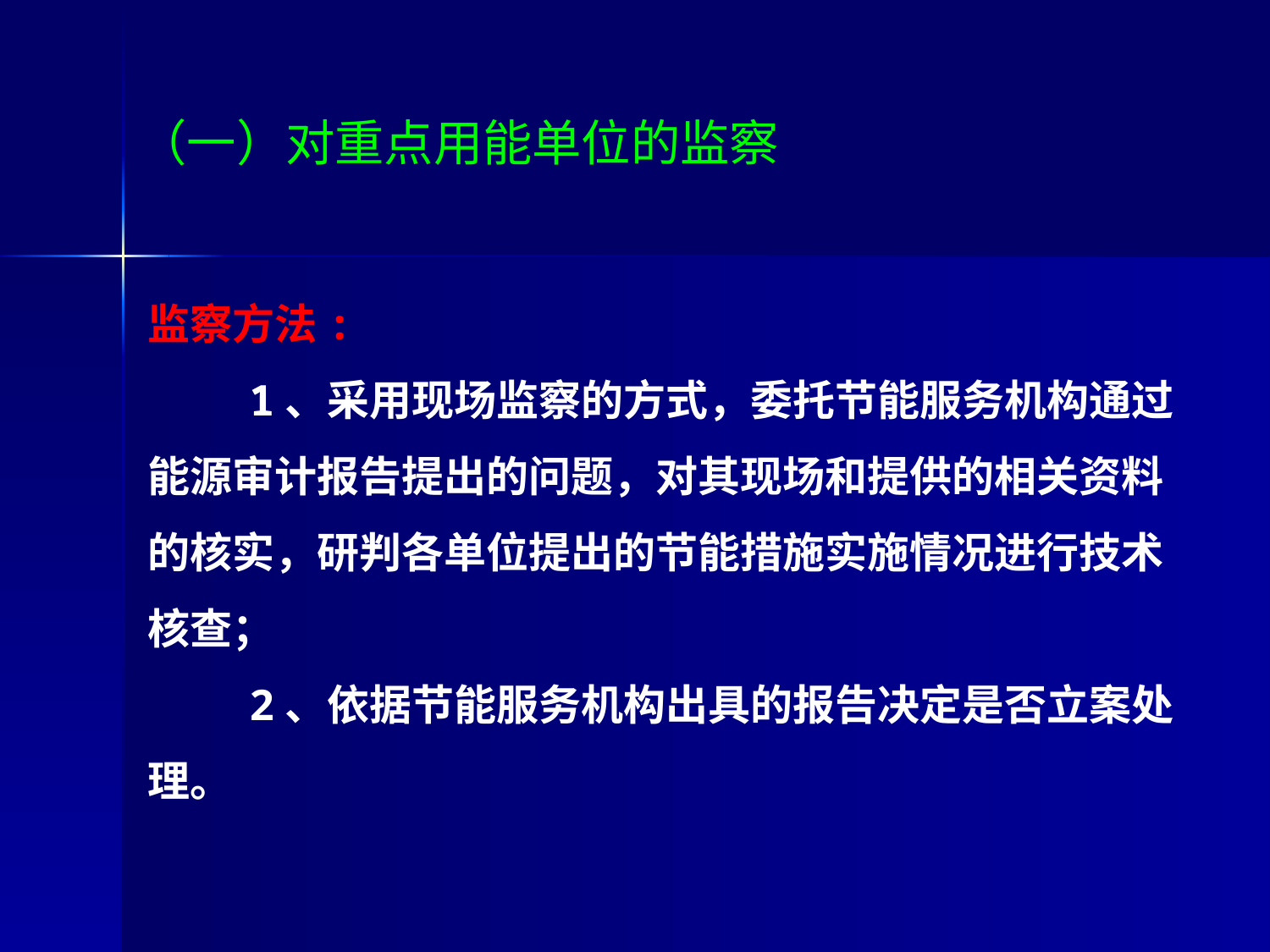

# （一）对重点用能单位的监察
监察方法:
    1、采用现场监察的方式，委托节能服务机构通过能源审计报告提出的问题，对其现场和提供的相关资料的核实，研判各单位提出的节能措施实施情况进行技术核查；
    2、依据节能服务机构出具的报告决定是否立案处理。